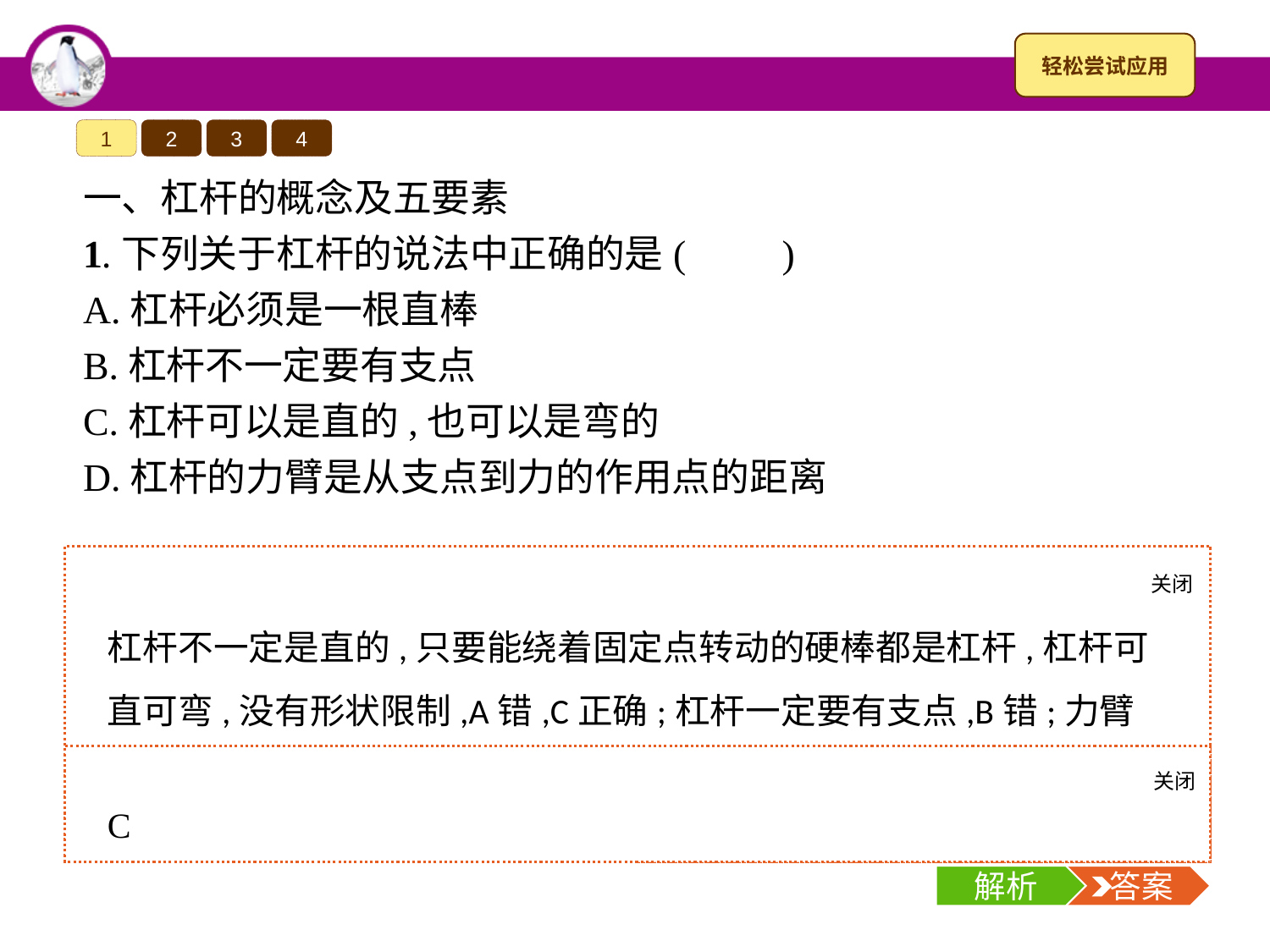

1
2
3
4
一、杠杆的概念及五要素
1.下列关于杠杆的说法中正确的是(　　)
A.杠杆必须是一根直棒
B.杠杆不一定要有支点
C.杠杆可以是直的,也可以是弯的
D.杠杆的力臂是从支点到力的作用点的距离

关闭
解析

杠杆不一定是直的,只要能绕着固定点转动的硬棒都是杠杆,杠杆可直可弯,没有形状限制,A错,C正确;杠杆一定要有支点,B错;力臂是从支点到力的作用线的距离,是点到线的距离,而不是点到点的距离,故D错。

关闭
解析
  答案

C
解析
  答案